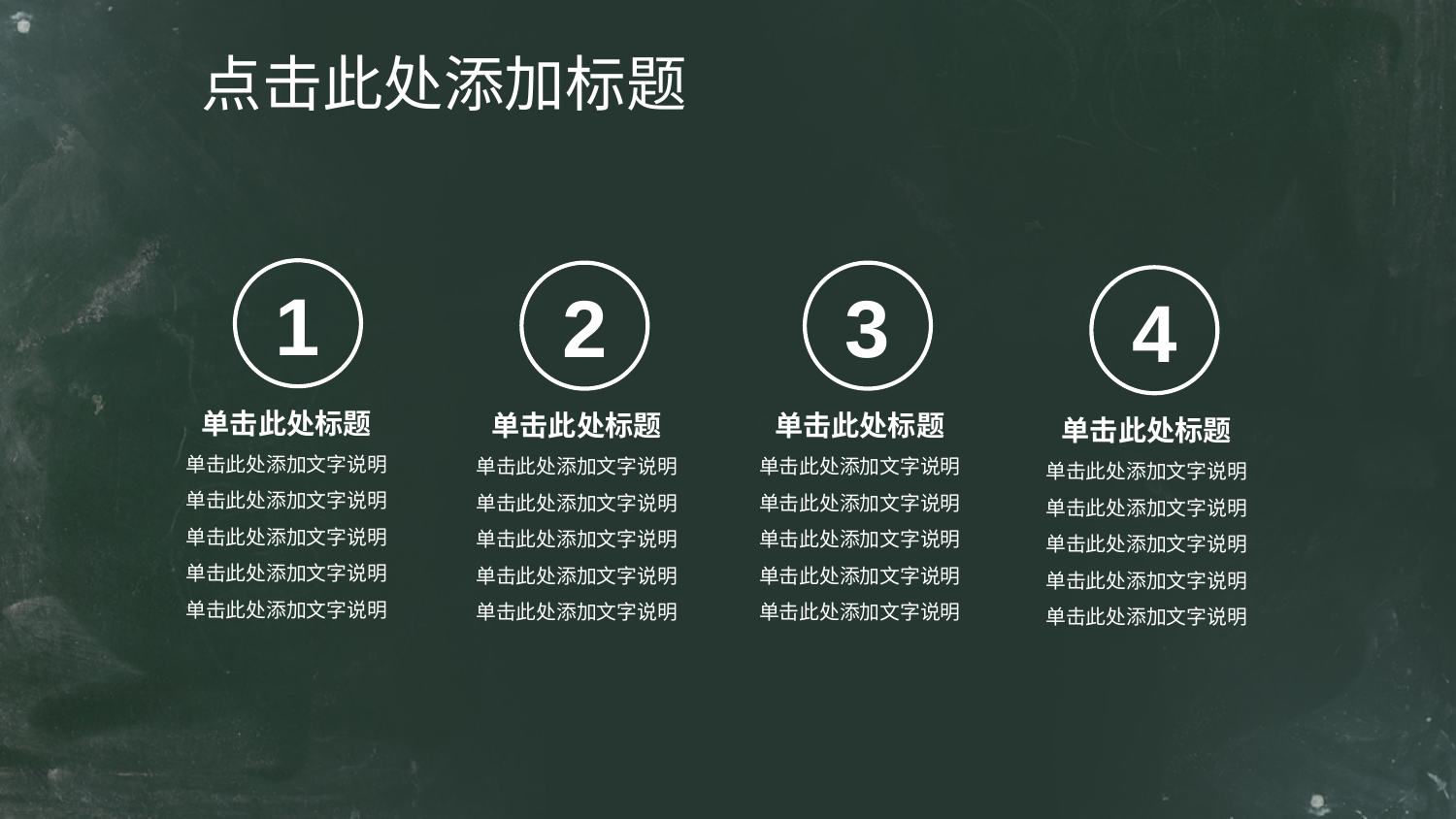

点击此处添加标题
1
2
3
4
单击此处标题
单击此处添加文字说明
单击此处添加文字说明
单击此处添加文字说明
单击此处添加文字说明
单击此处添加文字说明
单击此处标题
单击此处添加文字说明
单击此处添加文字说明
单击此处添加文字说明
单击此处添加文字说明
单击此处添加文字说明
单击此处标题
单击此处添加文字说明
单击此处添加文字说明
单击此处添加文字说明
单击此处添加文字说明
单击此处添加文字说明
单击此处标题
单击此处添加文字说明
单击此处添加文字说明
单击此处添加文字说明
单击此处添加文字说明
单击此处添加文字说明